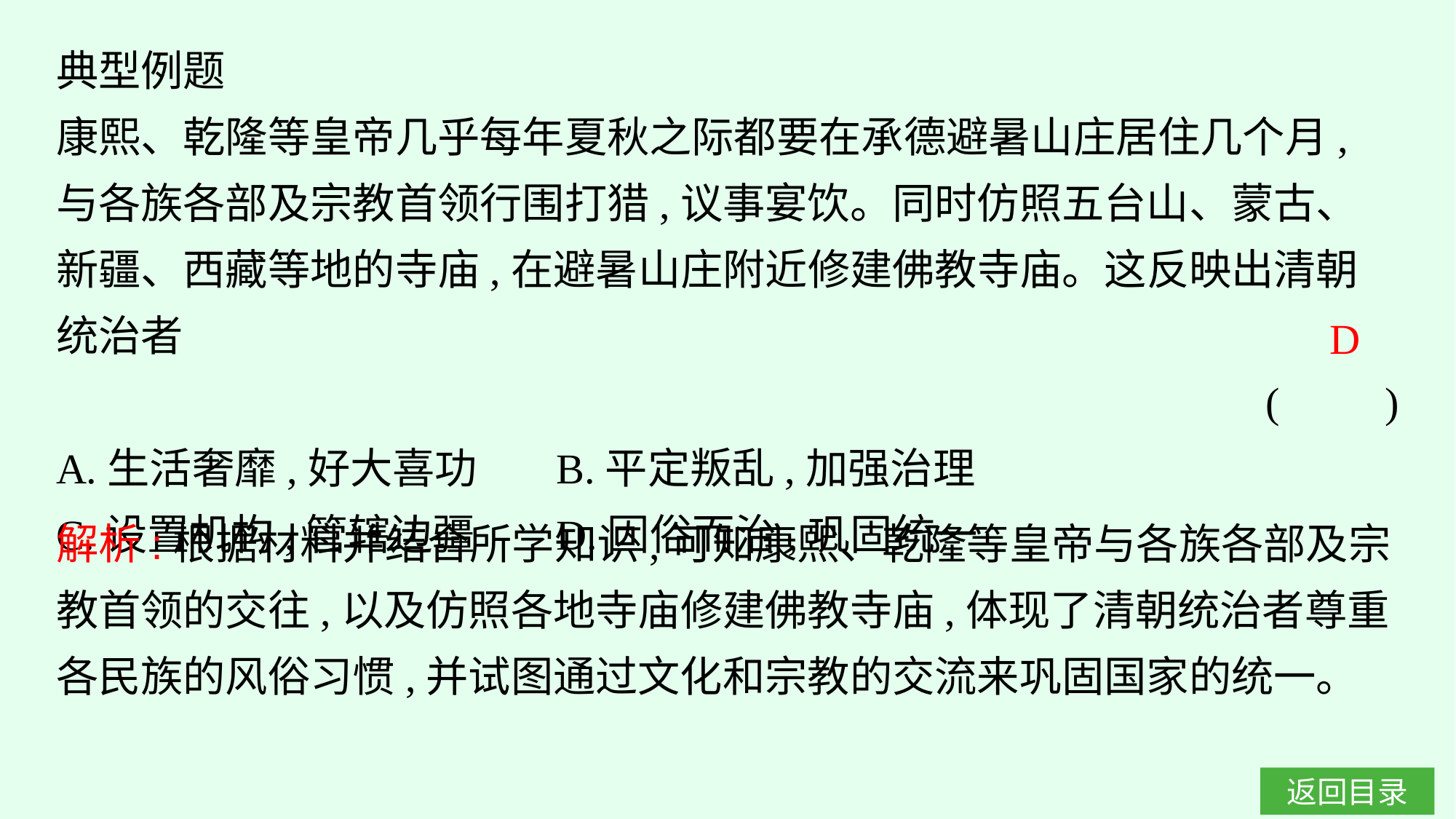

典型例题
康熙、乾隆等皇帝几乎每年夏秋之际都要在承德避暑山庄居住几个月,与各族各部及宗教首领行围打猎,议事宴饮。同时仿照五台山、蒙古、新疆、西藏等地的寺庙,在避暑山庄附近修建佛教寺庙。这反映出清朝统治者
(　　)
A.生活奢靡,好大喜功	B.平定叛乱,加强治理
C.设置机构,管辖边疆	D.因俗而治,巩固统一
D
解析:根据材料并结合所学知识,可知康熙、乾隆等皇帝与各族各部及宗教首领的交往,以及仿照各地寺庙修建佛教寺庙,体现了清朝统治者尊重各民族的风俗习惯,并试图通过文化和宗教的交流来巩固国家的统一。